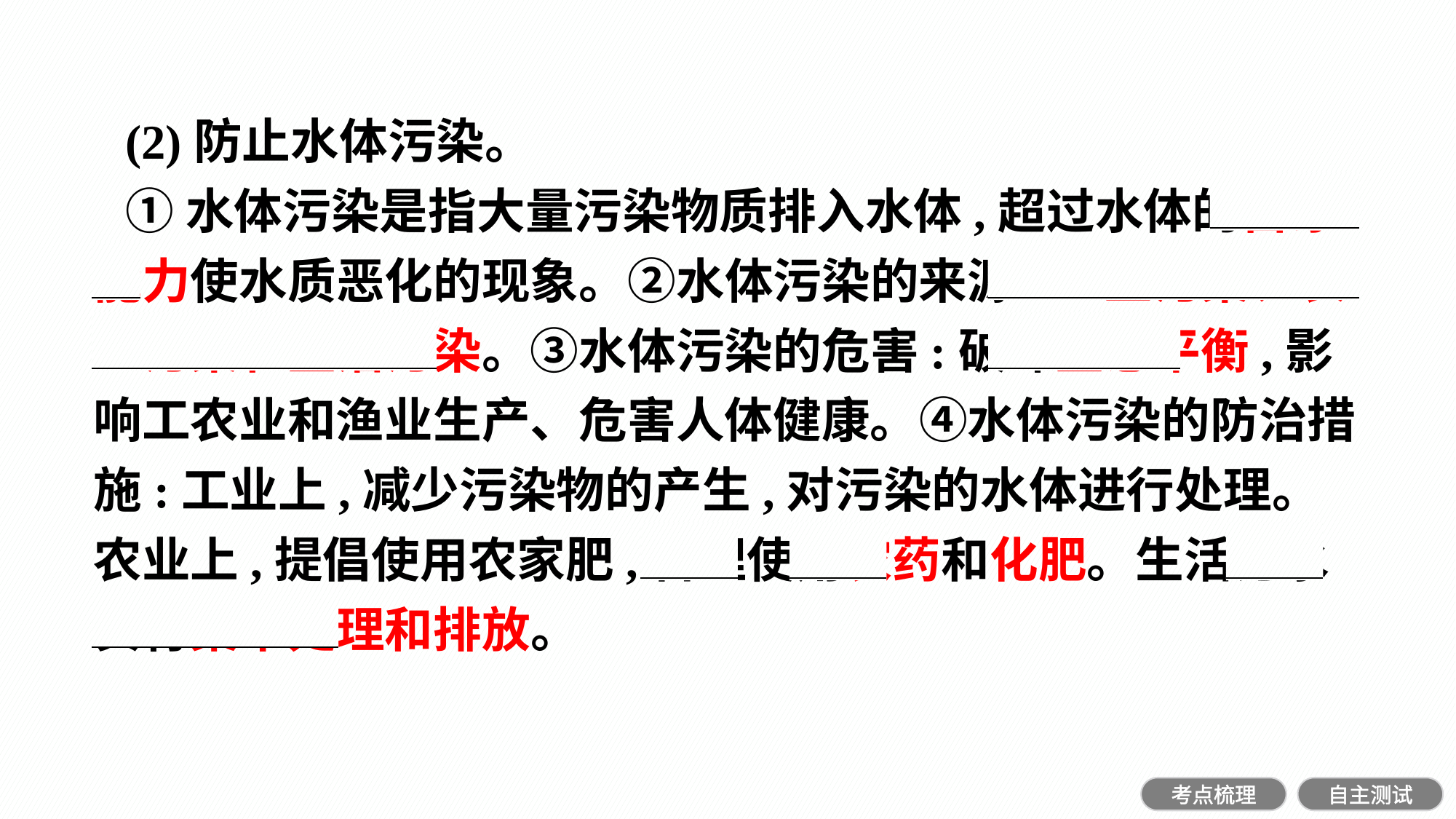

(2)防止水体污染。
①水体污染是指大量污染物质排入水体,超过水体的自净能力使水质恶化的现象。②水体污染的来源:工业污染、农业污染和生活污染。③水体污染的危害:破坏生态平衡,影响工农业和渔业生产、危害人体健康。④水体污染的防治措施:工业上,减少污染物的产生,对污染的水体进行处理。农业上,提倡使用农家肥,合理使用农药和化肥。生活污水实行集中处理和排放。